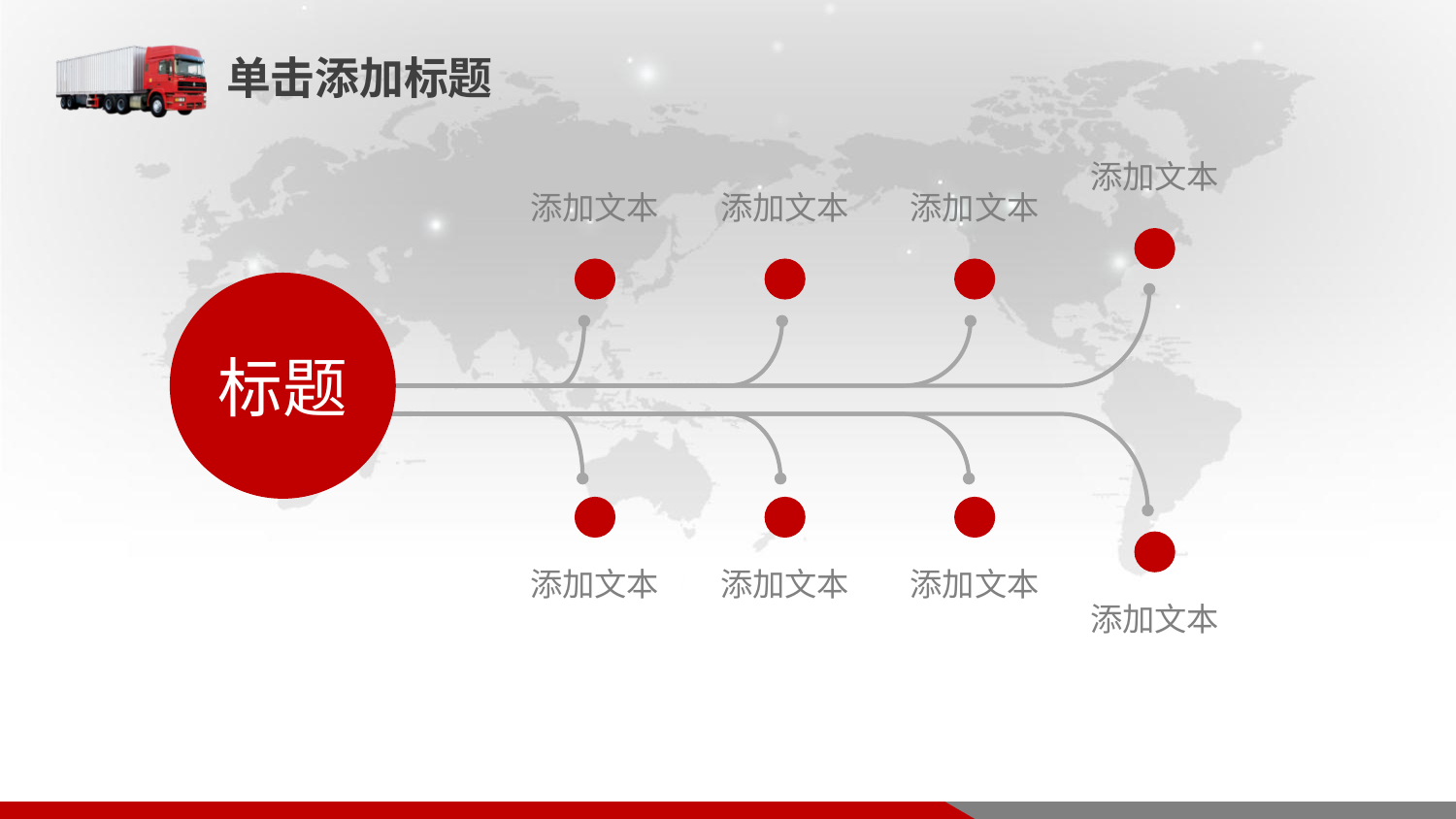

# 单击添加标题
添加文本

添加文本

添加文本

添加文本

标题

添加文本

添加文本

添加文本

添加文本